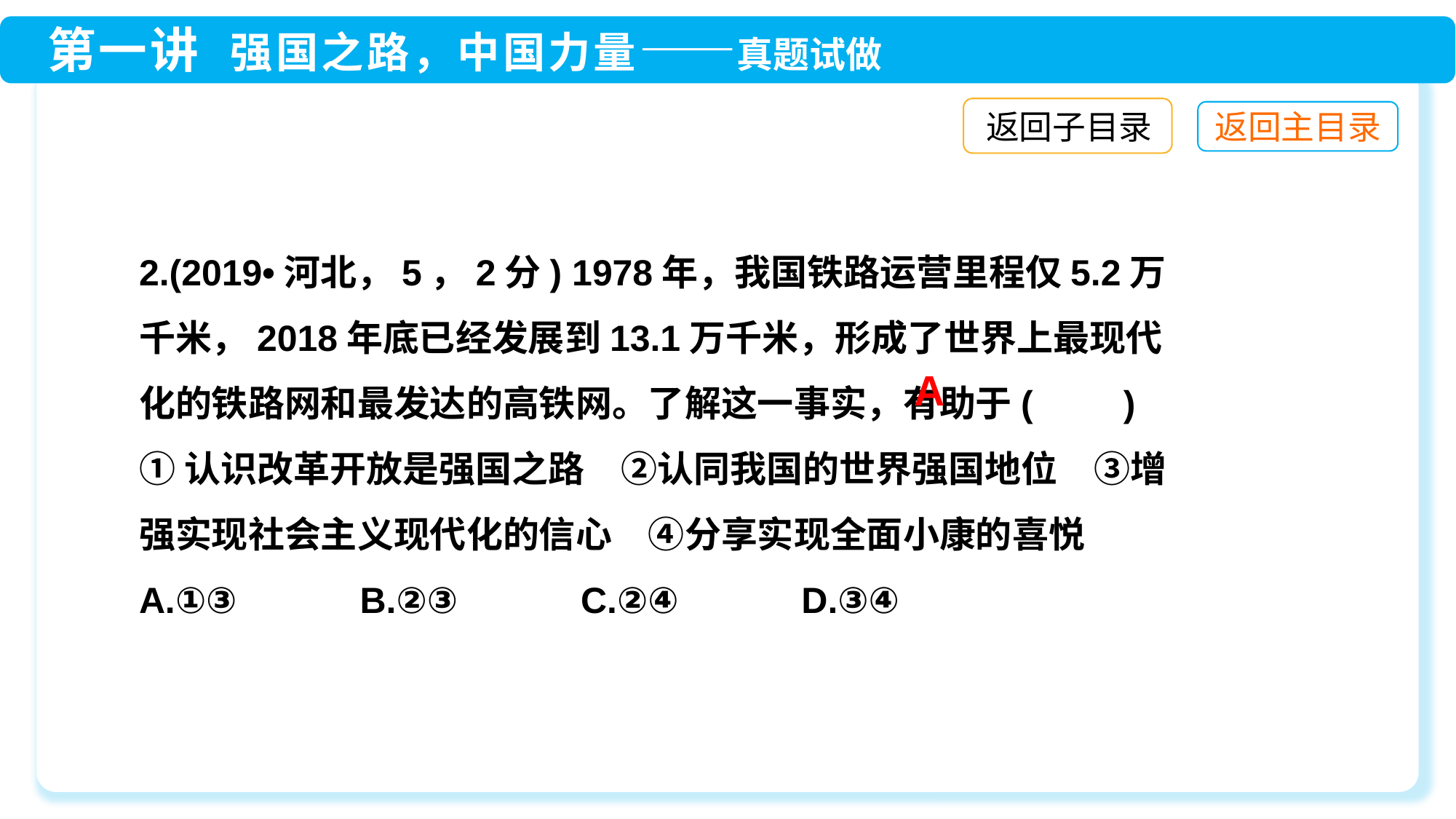

返回子目录

2.(2019•河北，5，2分) 1978年，我国铁路运营里程仅5.2万千米，2018年底已经发展到13.1万千米，形成了世界上最现代化的铁路网和最发达的高铁网。了解这一事实，有助于(　　)
①认识改革开放是强国之路　②认同我国的世界强国地位　③增强实现社会主义现代化的信心　④分享实现全面小康的喜悦
A.①③　　    B.②③　　    C.②④　　    D.③④
A